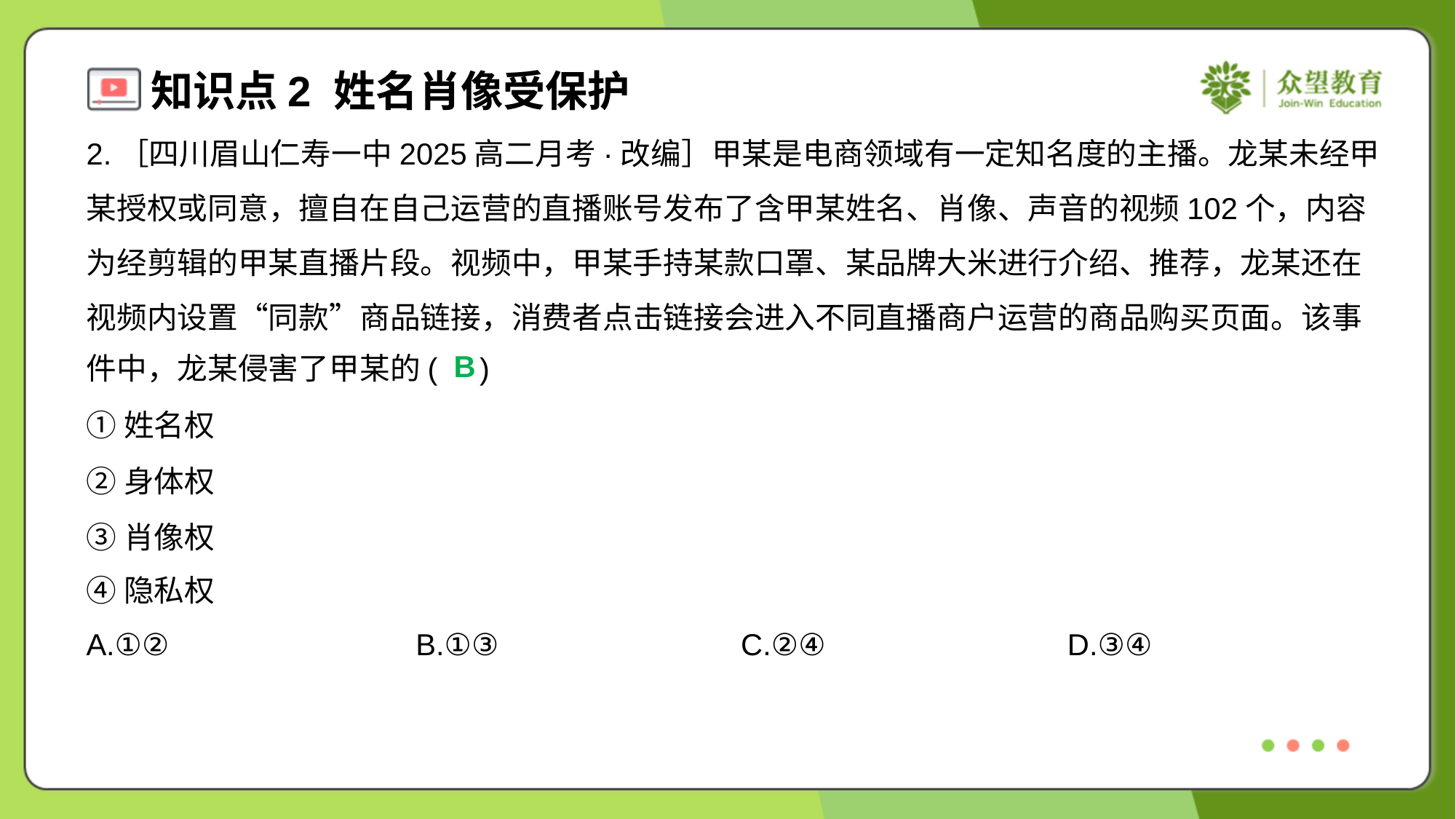

2.［四川眉山仁寿一中2025高二月考·改编］甲某是电商领域有一定知名度的主播。龙某未经甲
某授权或同意，擅自在自己运营的直播账号发布了含甲某姓名、肖像、声音的视频102个，内容
为经剪辑的甲某直播片段。视频中，甲某手持某款口罩、某品牌大米进行介绍、推荐，龙某还在
视频内设置“同款”商品链接，消费者点击链接会进入不同直播商户运营的商品购买页面。该事
件中，龙某侵害了甲某的(     )
B
①姓名权
②身体权
③肖像权
④隐私权
A.①②	B.①③	C.②④	D.③④